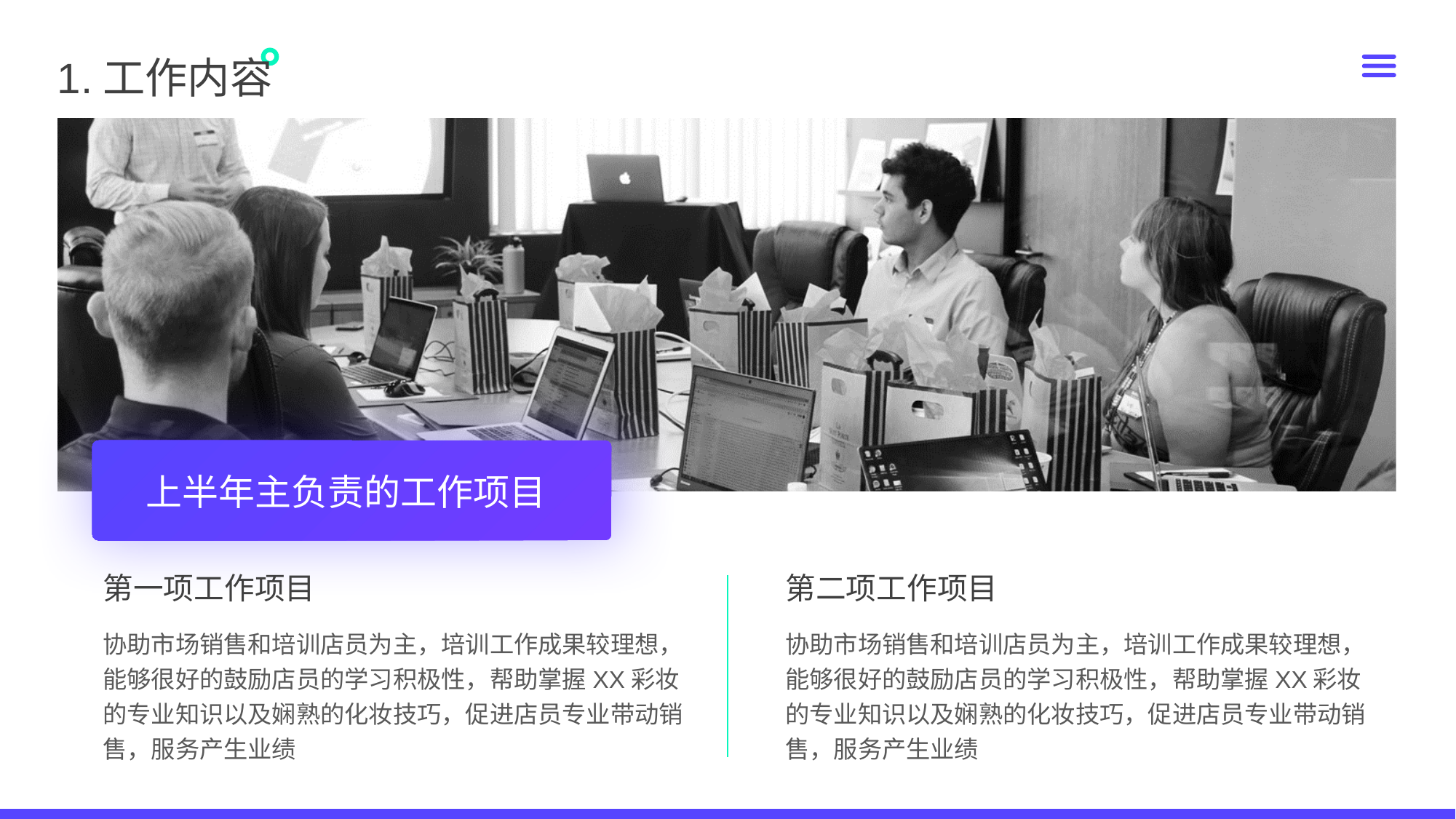

1.工作内容

上半年主负责的工作项目
第一项工作项目
第二项工作项目
协助市场销售和培训店员为主，培训工作成果较理想，能够很好的鼓励店员的学习积极性，帮助掌握XX彩妆的专业知识以及娴熟的化妆技巧，促进店员专业带动销售，服务产生业绩
协助市场销售和培训店员为主，培训工作成果较理想，能够很好的鼓励店员的学习积极性，帮助掌握XX彩妆的专业知识以及娴熟的化妆技巧，促进店员专业带动销售，服务产生业绩